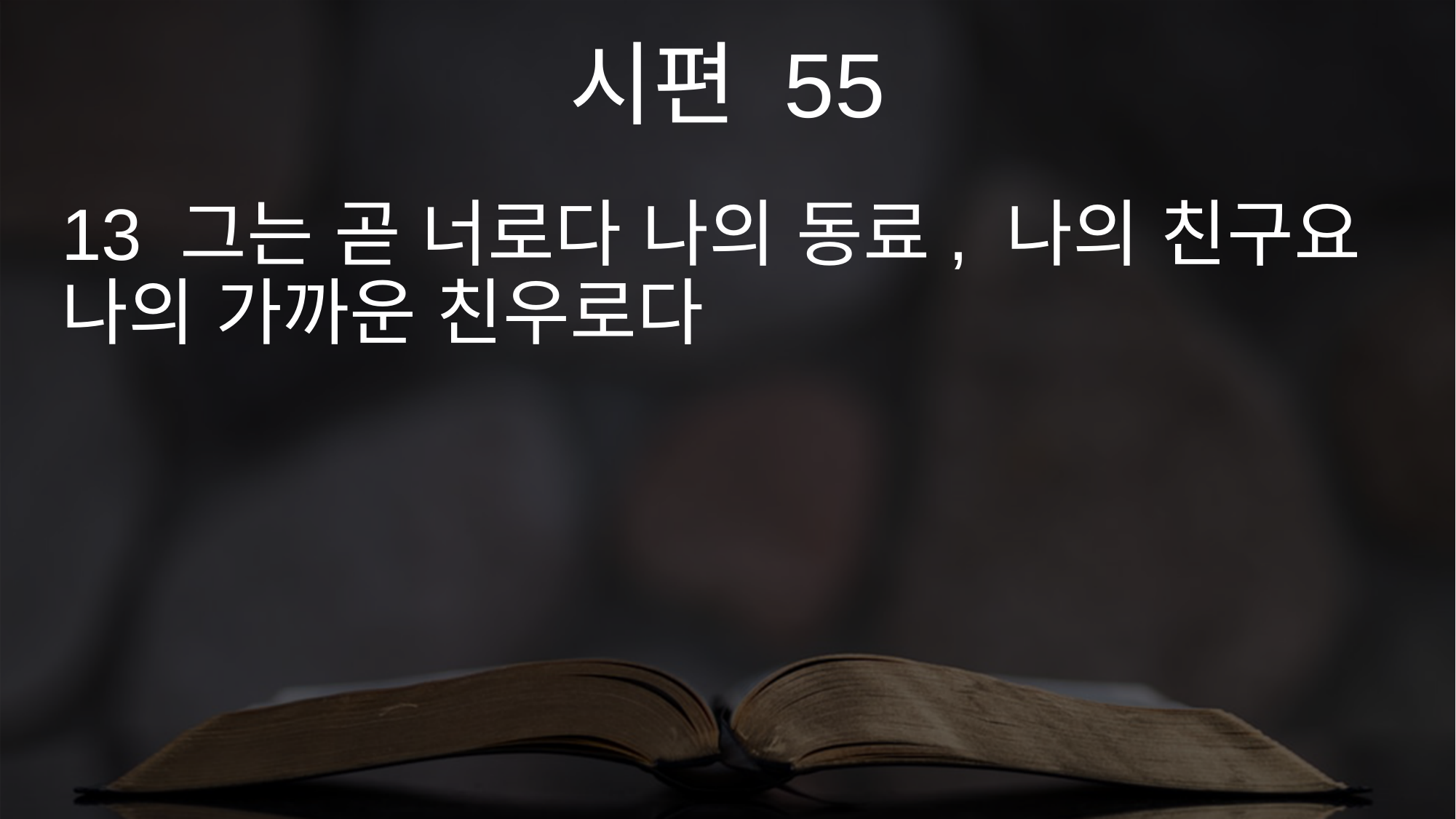

시편 55
13 그는 곧 너로다 나의 동료, 나의 친구요 나의 가까운 친우로다